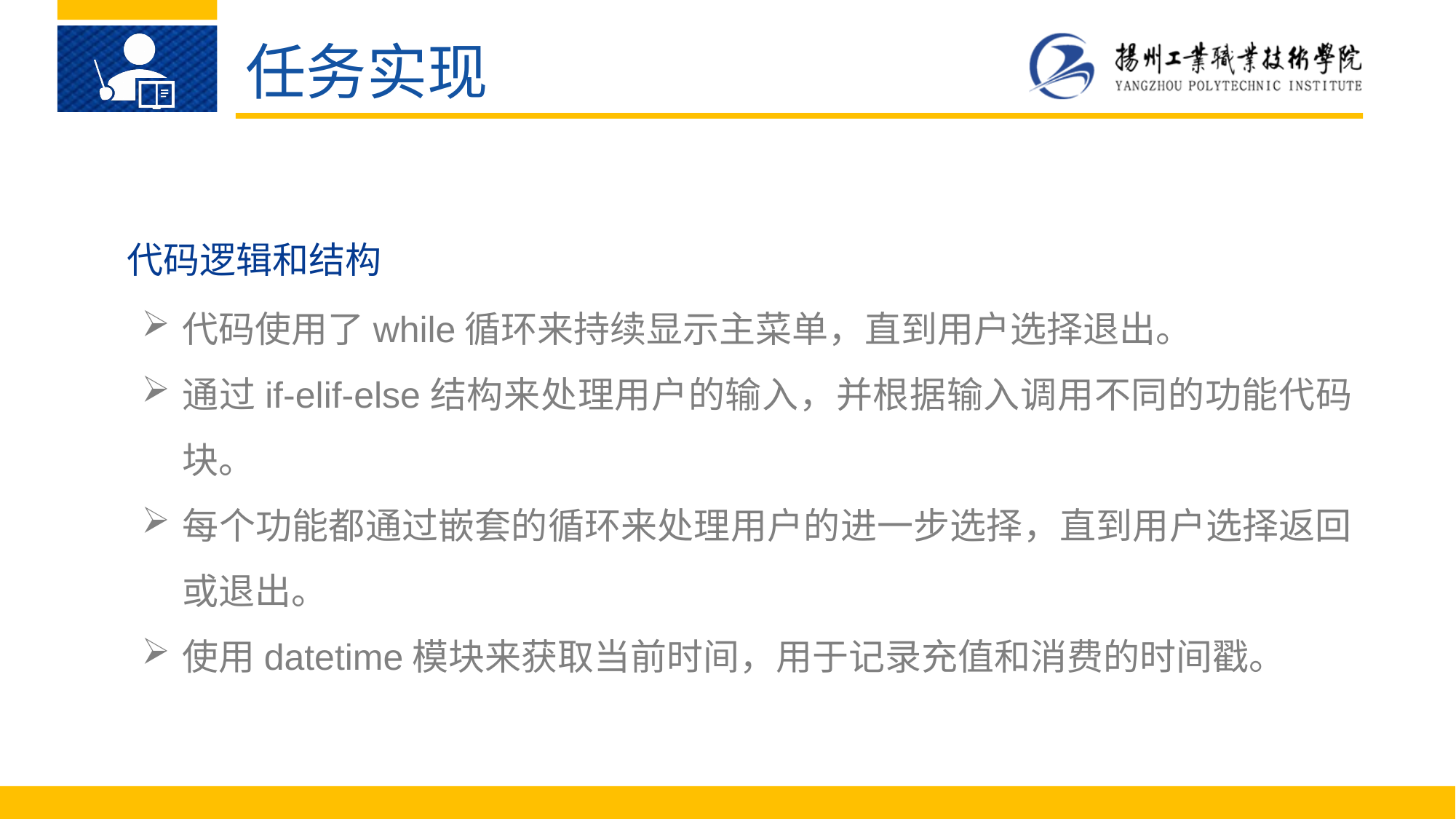

任务实现
代码逻辑和结构
代码使用了while循环来持续显示主菜单，直到用户选择退出。
通过if-elif-else结构来处理用户的输入，并根据输入调用不同的功能代码块。
每个功能都通过嵌套的循环来处理用户的进一步选择，直到用户选择返回或退出。
使用datetime模块来获取当前时间，用于记录充值和消费的时间戳。